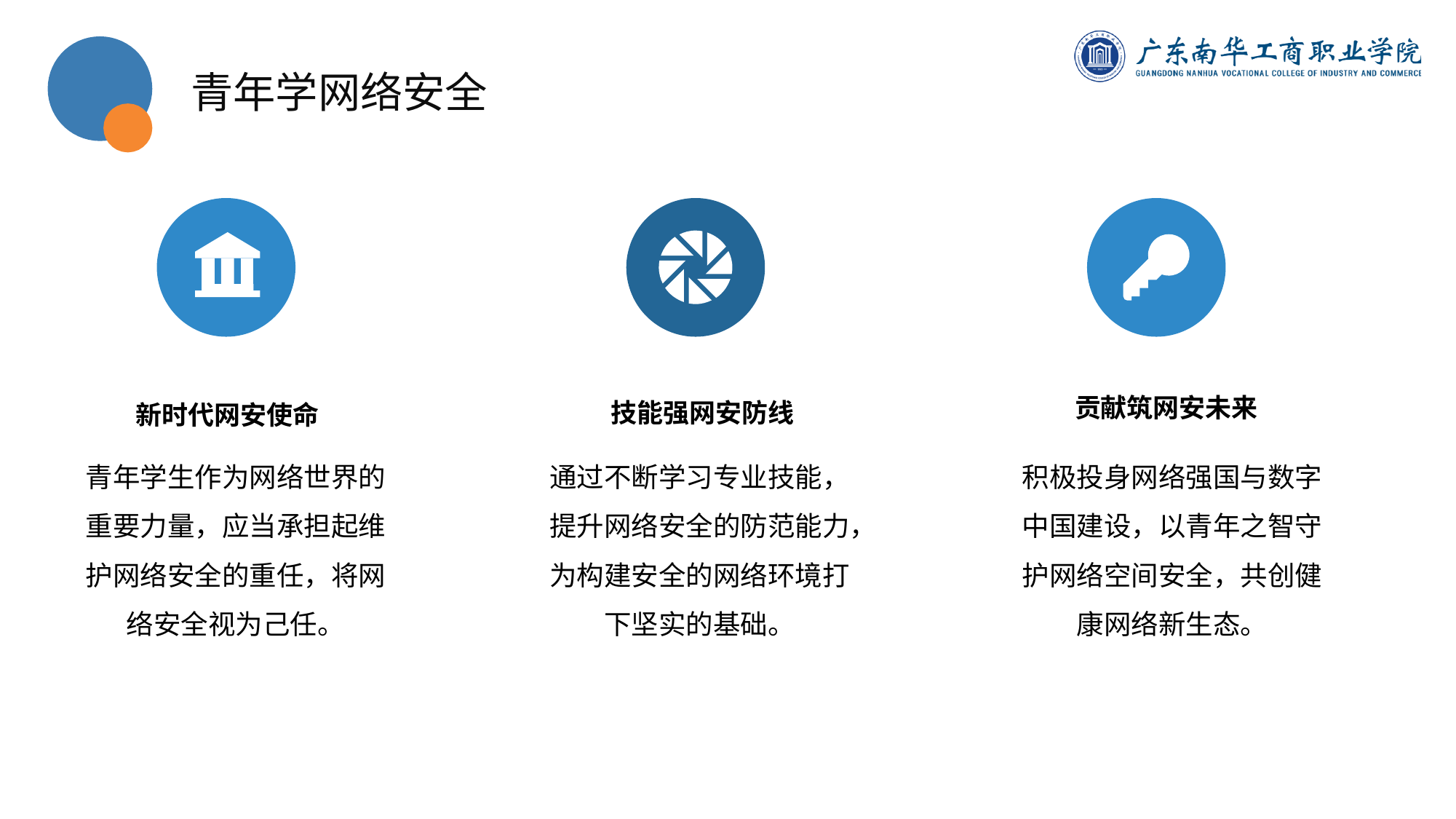

青年学网络安全

贡献筑网安未来
技能强网安防线
新时代网安使命
青年学生作为网络世界的重要力量，应当承担起维护网络安全的重任，将网络安全视为己任。
通过不断学习专业技能，提升网络安全的防范能力，为构建安全的网络环境打下坚实的基础。
积极投身网络强国与数字中国建设，以青年之智守护网络空间安全，共创健康网络新生态。